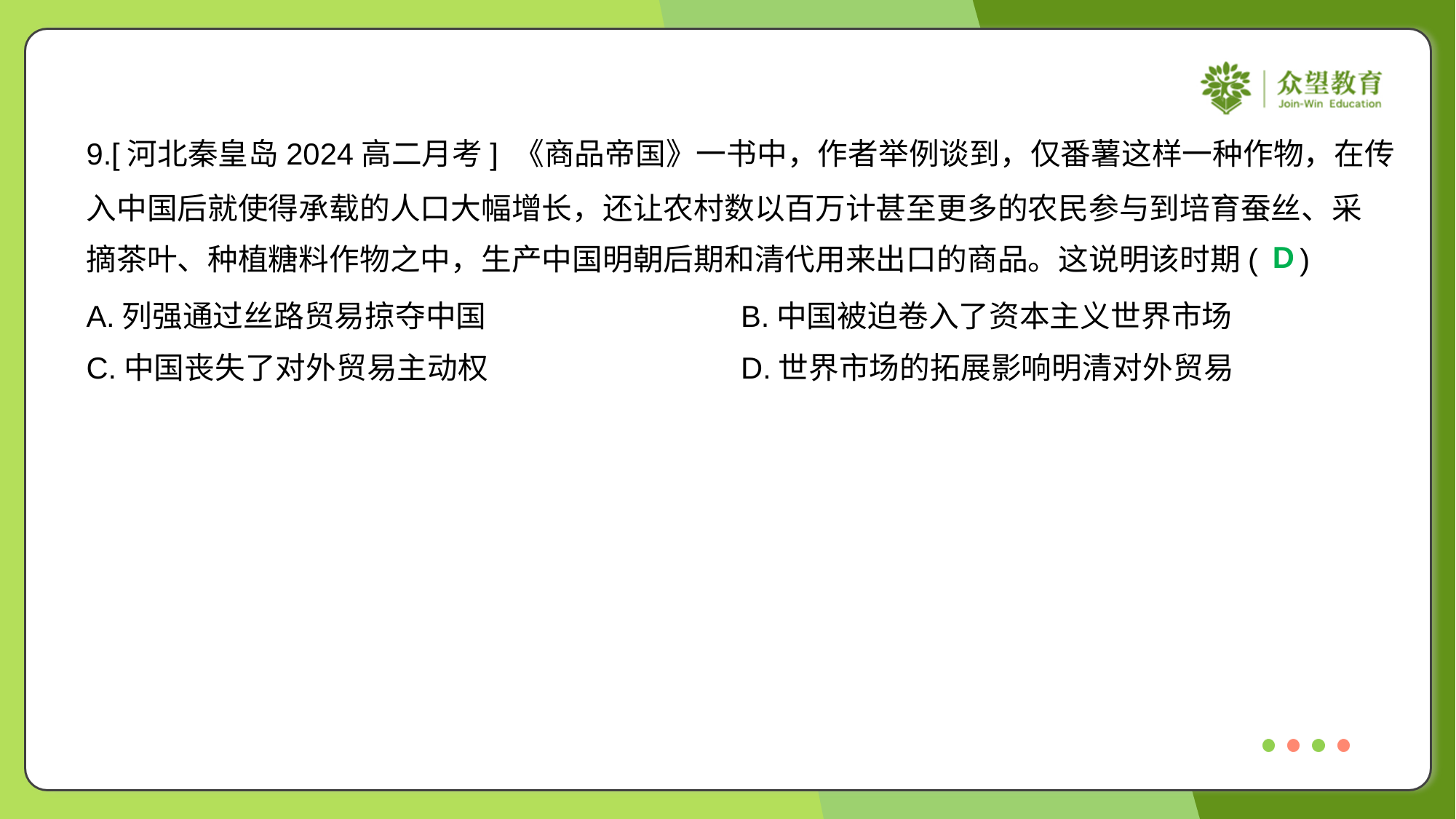

9.[河北秦皇岛2024高二月考] 《商品帝国》一书中，作者举例谈到，仅番薯这样一种作物，在传
入中国后就使得承载的人口大幅增长，还让农村数以百万计甚至更多的农民参与到培育蚕丝、采
摘茶叶、种植糖料作物之中，生产中国明朝后期和清代用来出口的商品。这说明该时期(     )
D
A.列强通过丝路贸易掠夺中国	B.中国被迫卷入了资本主义世界市场
C.中国丧失了对外贸易主动权	D.世界市场的拓展影响明清对外贸易